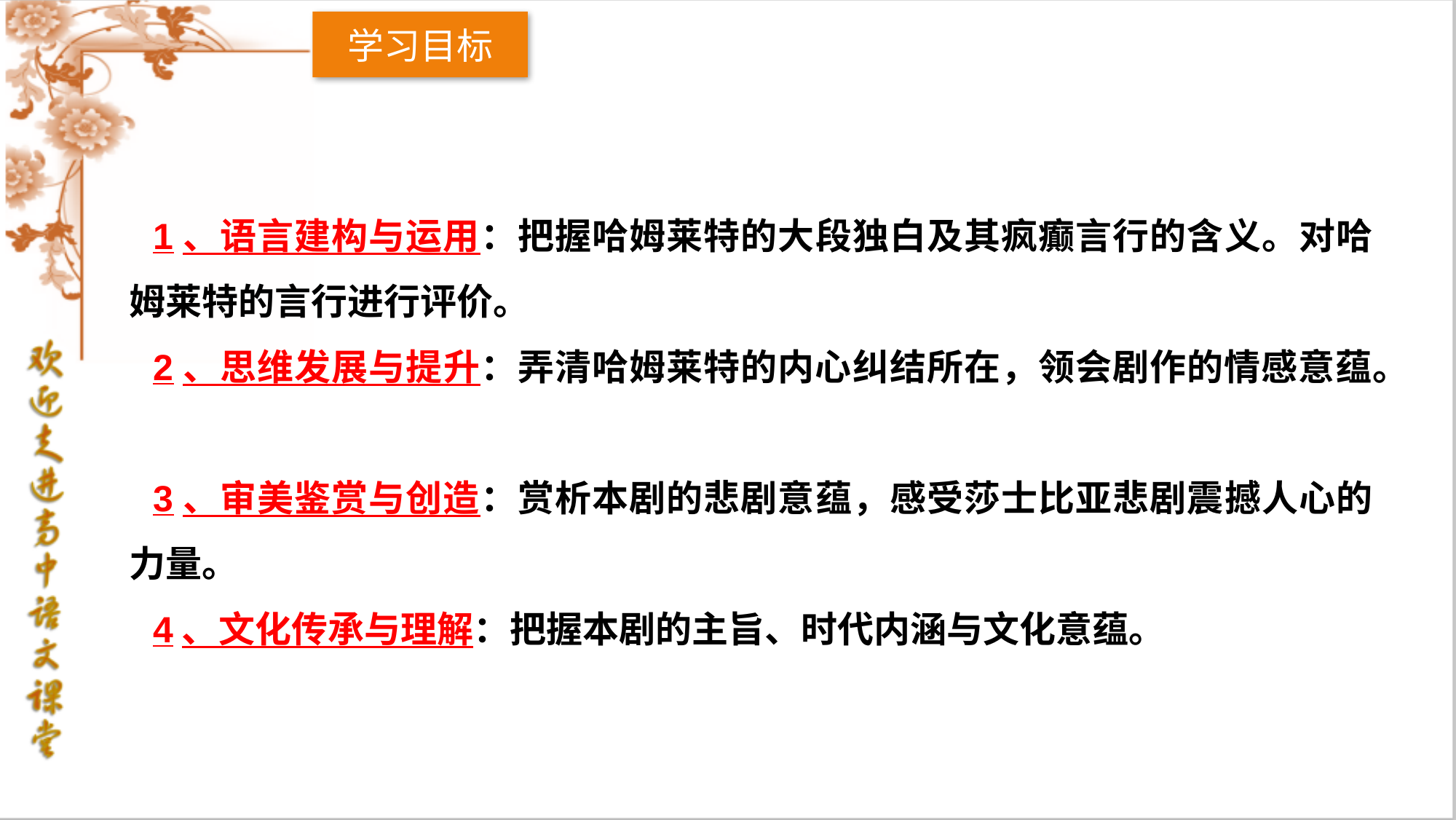

学习目标
1、语言建构与运用：把握哈姆莱特的大段独白及其疯癫言行的含义。对哈姆莱特的言行进行评价。
2、思维发展与提升：弄清哈姆莱特的内心纠结所在，领会剧作的情感意蕴。
3、审美鉴赏与创造：赏析本剧的悲剧意蕴，感受莎士比亚悲剧震撼人心的力量。
4、文化传承与理解：把握本剧的主旨、时代内涵与文化意蕴。